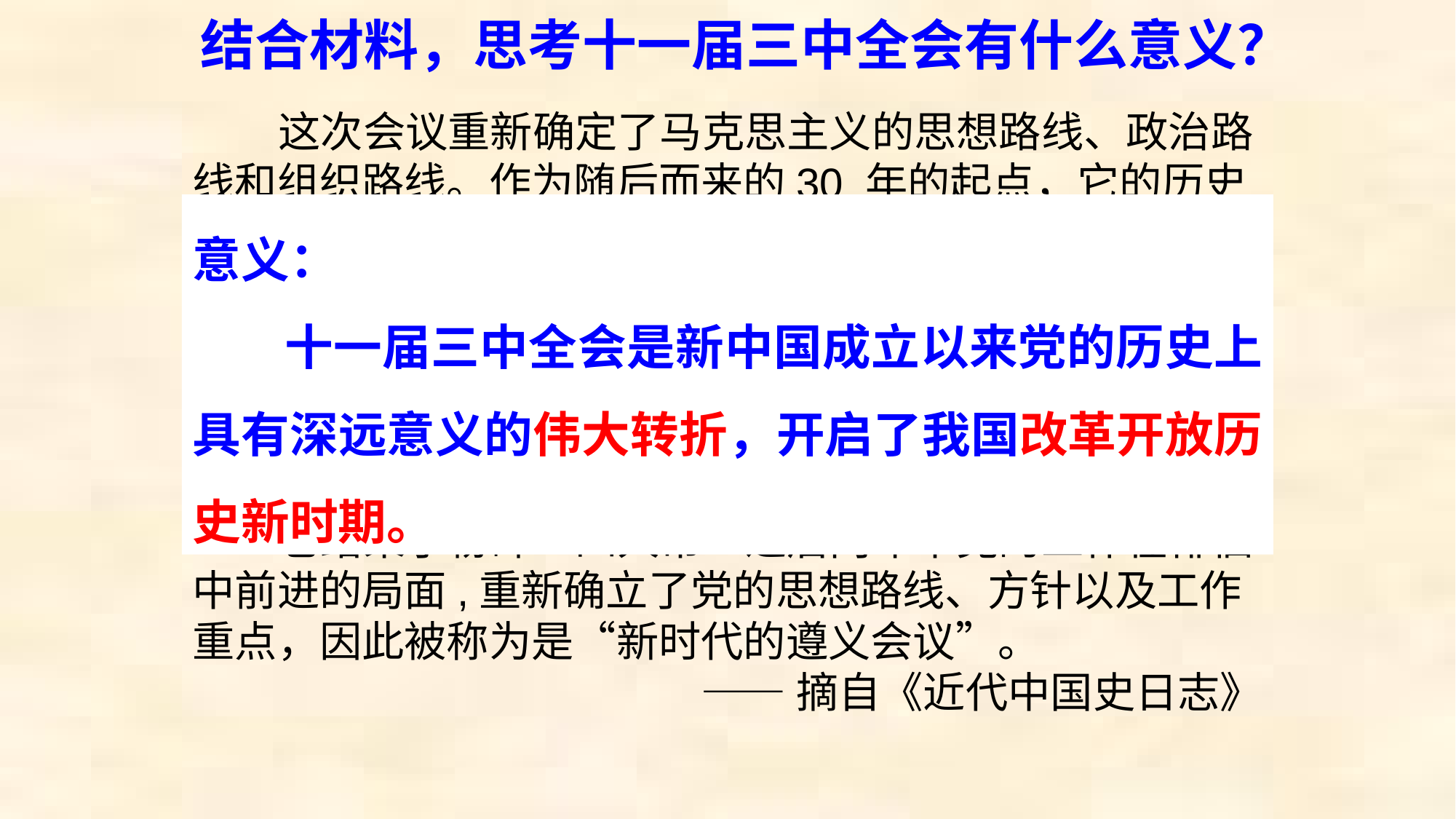

结合材料，思考十一届三中全会有什么意义？
这次会议重新确定了马克思主义的思想路线、政治路线和组织路线。作为随后而来的30 年的起点，它的历史意义，在会议进行的时候,就已经昭然若揭。这次会议后来被党史专家胡绳与“遵义会议”并列，意指它们通过改变共产党的命运，进而改变了中国的命运。会议只进行了短短的5 天,却在随后的30 年中无数次被提及。
——汪伟《中国是个谜》

它结束了粉碎“四人帮”之后两年中党的工作在徘徊中前进的局面,重新确立了党的思想路线、方针以及工作重点，因此被称为是“新时代的遵义会议”。
——摘自《近代中国史日志》

意义：
       十一届三中全会是新中国成立以来党的历史上具有深远意义的伟大转折，开启了我国改革开放历史新时期。